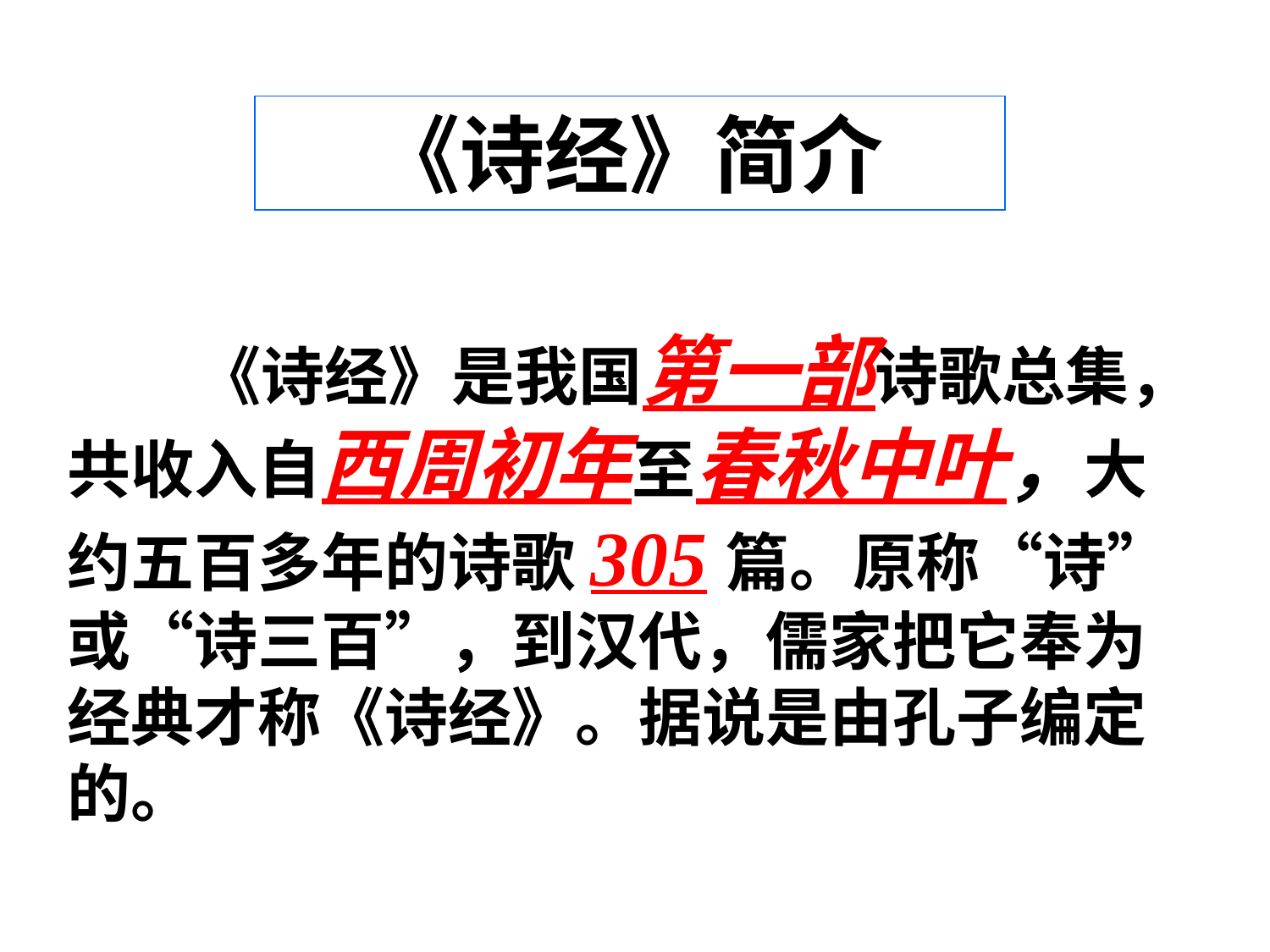

《诗经》简介
        《诗经》是我国第一部诗歌总集，共收入自西周初年至春秋中叶，大约五百多年的诗歌305篇。原称“诗”或“诗三百”，到汉代，儒家把它奉为经典才称《诗经》。据说是由孔子编定的。